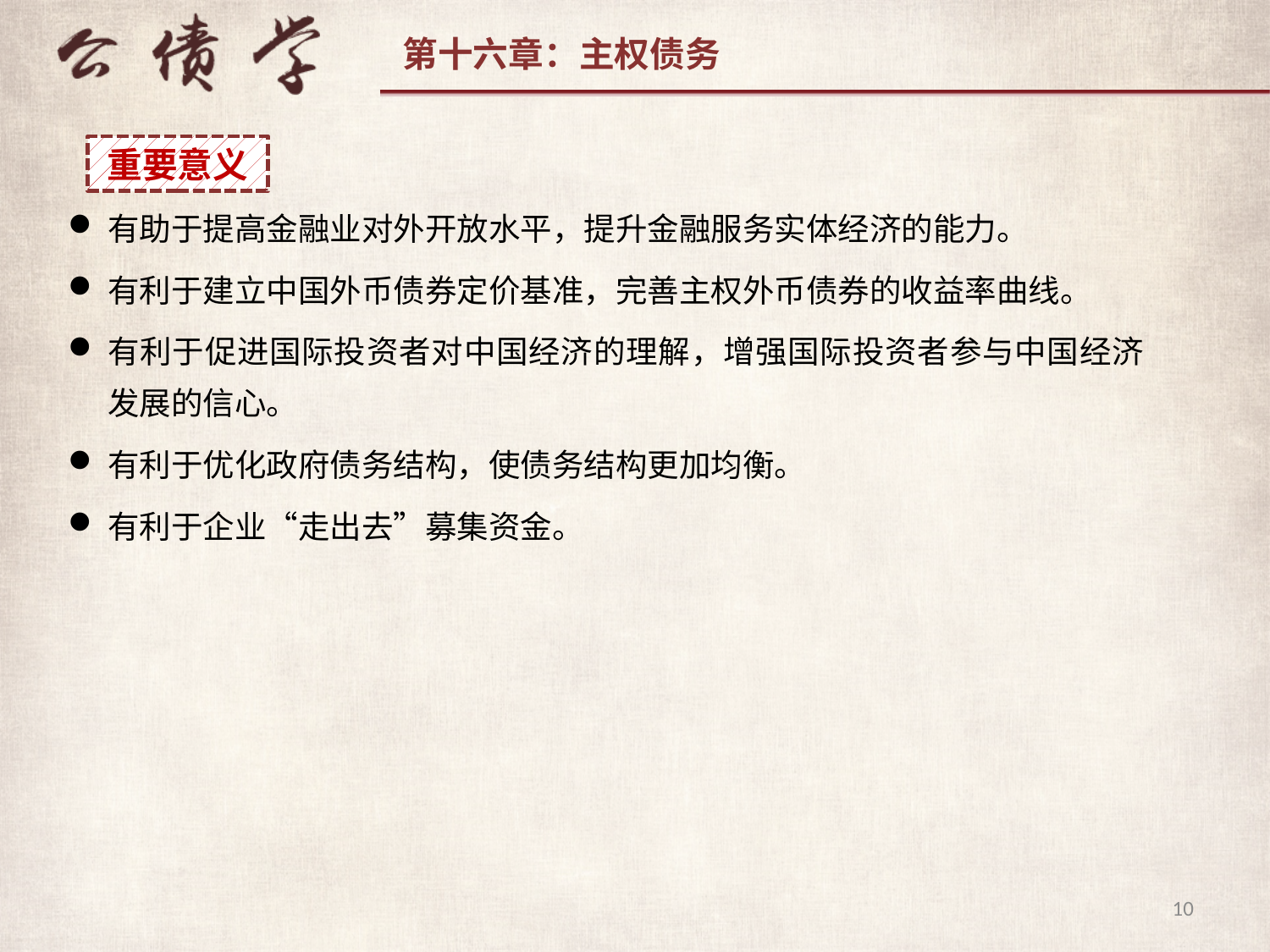

重要意义
有助于提高金融业对外开放水平，提升金融服务实体经济的能力。
有利于建立中国外币债券定价基准，完善主权外币债券的收益率曲线。
有利于促进国际投资者对中国经济的理解，增强国际投资者参与中国经济发展的信心。
有利于优化政府债务结构，使债务结构更加均衡。
有利于企业“走出去”募集资金。
10